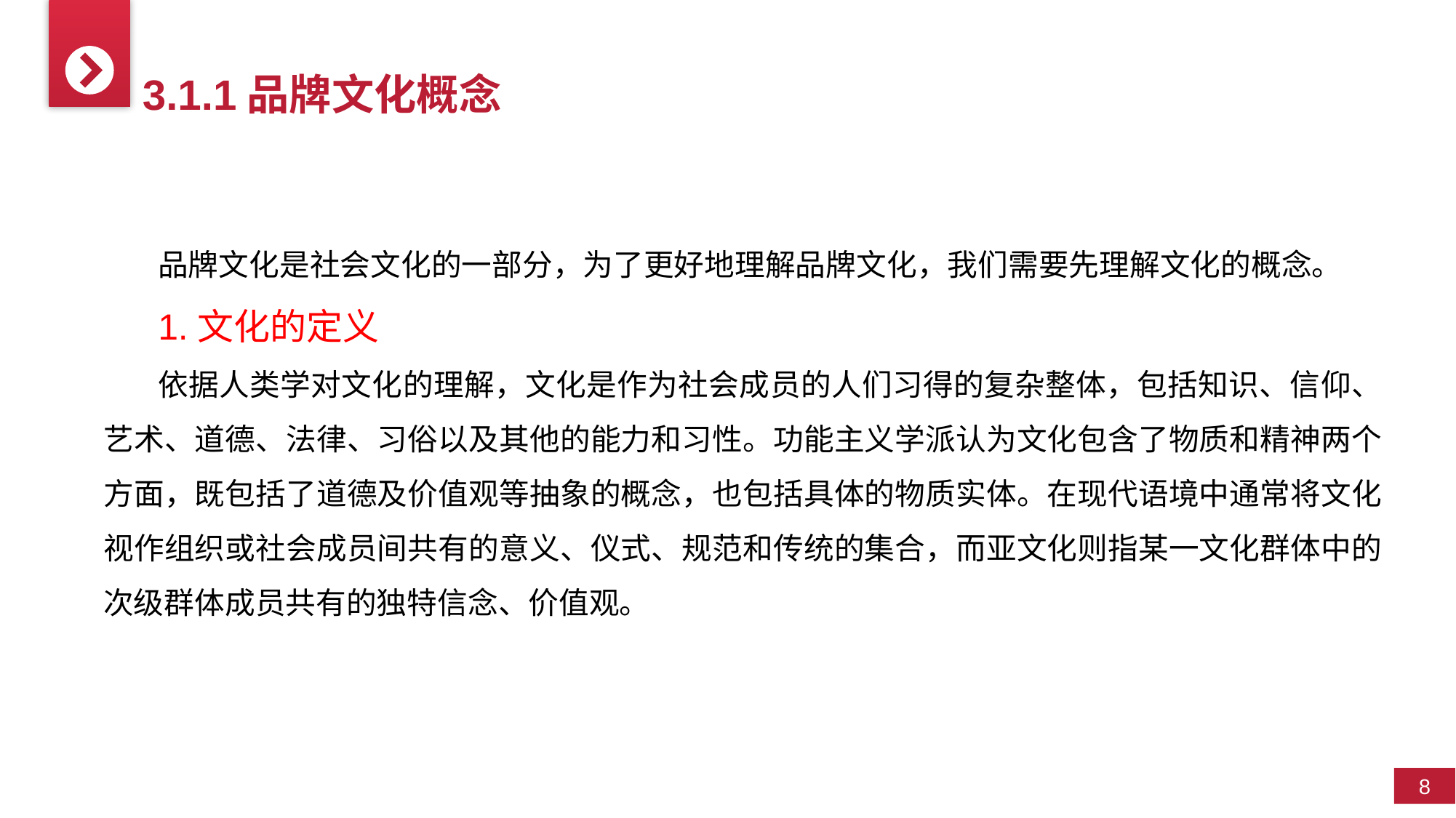

3.1.1品牌文化概念
品牌文化是社会文化的一部分，为了更好地理解品牌文化，我们需要先理解文化的概念。
1.文化的定义
依据人类学对文化的理解，文化是作为社会成员的人们习得的复杂整体，包括知识、信仰、艺术、道德、法律、习俗以及其他的能力和习性。功能主义学派认为文化包含了物质和精神两个方面，既包括了道德及价值观等抽象的概念，也包括具体的物质实体。在现代语境中通常将文化视作组织或社会成员间共有的意义、仪式、规范和传统的集合，而亚文化则指某一文化群体中的次级群体成员共有的独特信念、价值观。